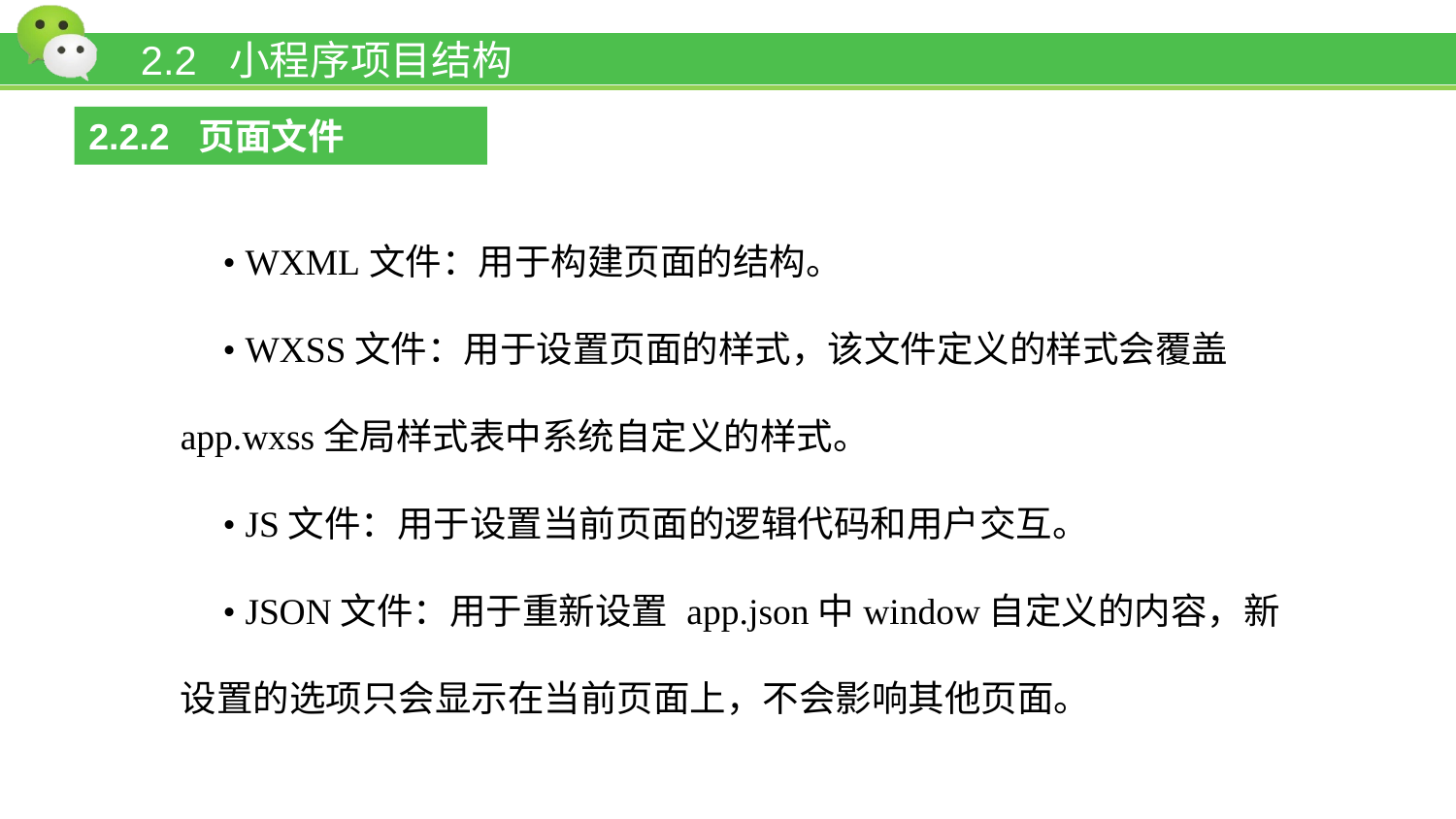

# 2.2  小程序项目结构
2.2.2  页面文件
• WXML文件：用于构建页面的结构。
• WXSS文件：用于设置页面的样式，该文件定义的样式会覆盖app.wxss全局样式表中系统自定义的样式。
• JS文件：用于设置当前页面的逻辑代码和用户交互。
• JSON文件：用于重新设置 app.json中window自定义的内容，新设置的选项只会显示在当前页面上，不会影响其他页面。